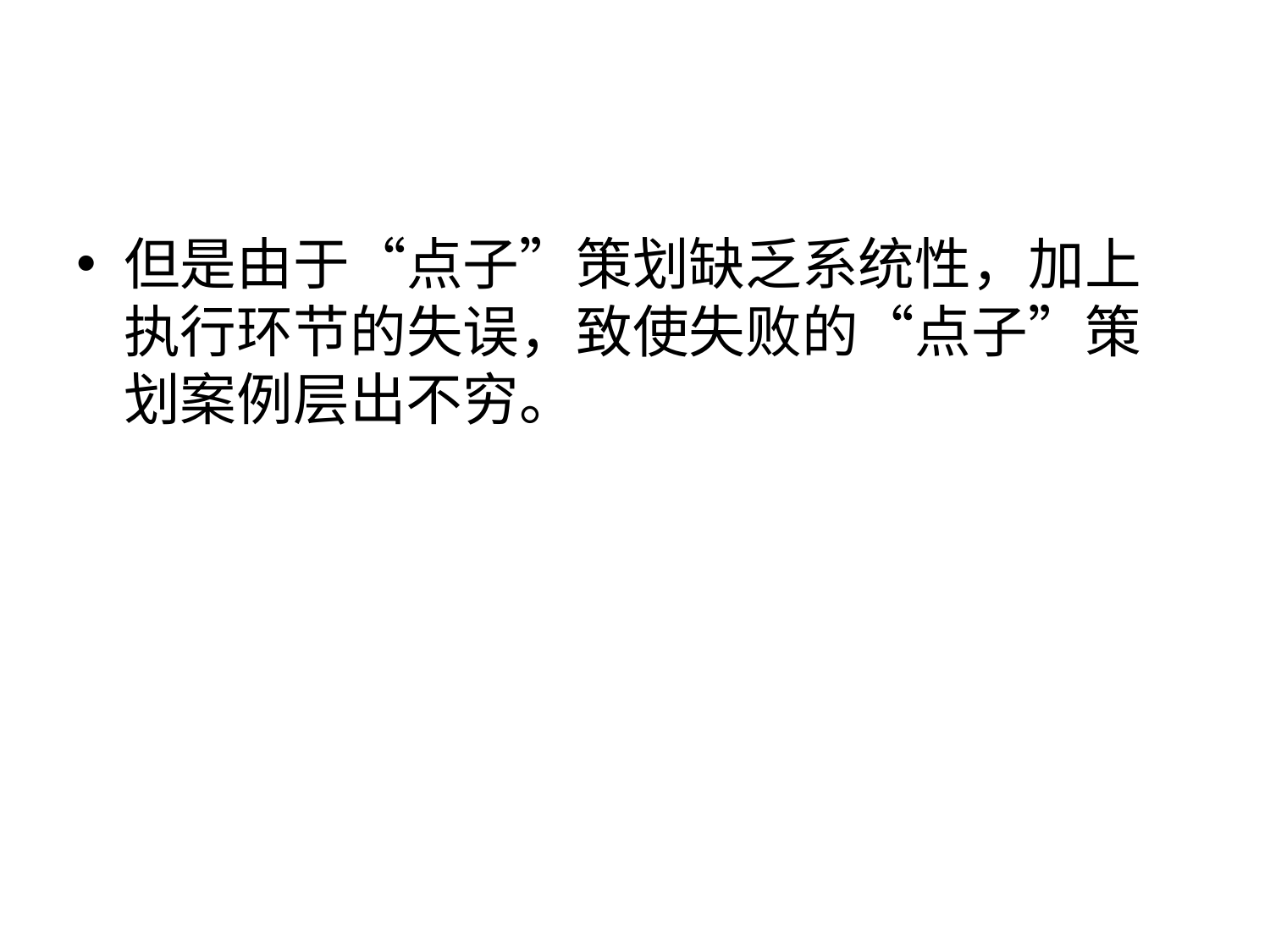

#
但是由于“点子”策划缺乏系统性，加上执行环节的失误，致使失败的“点子”策划案例层出不穷。